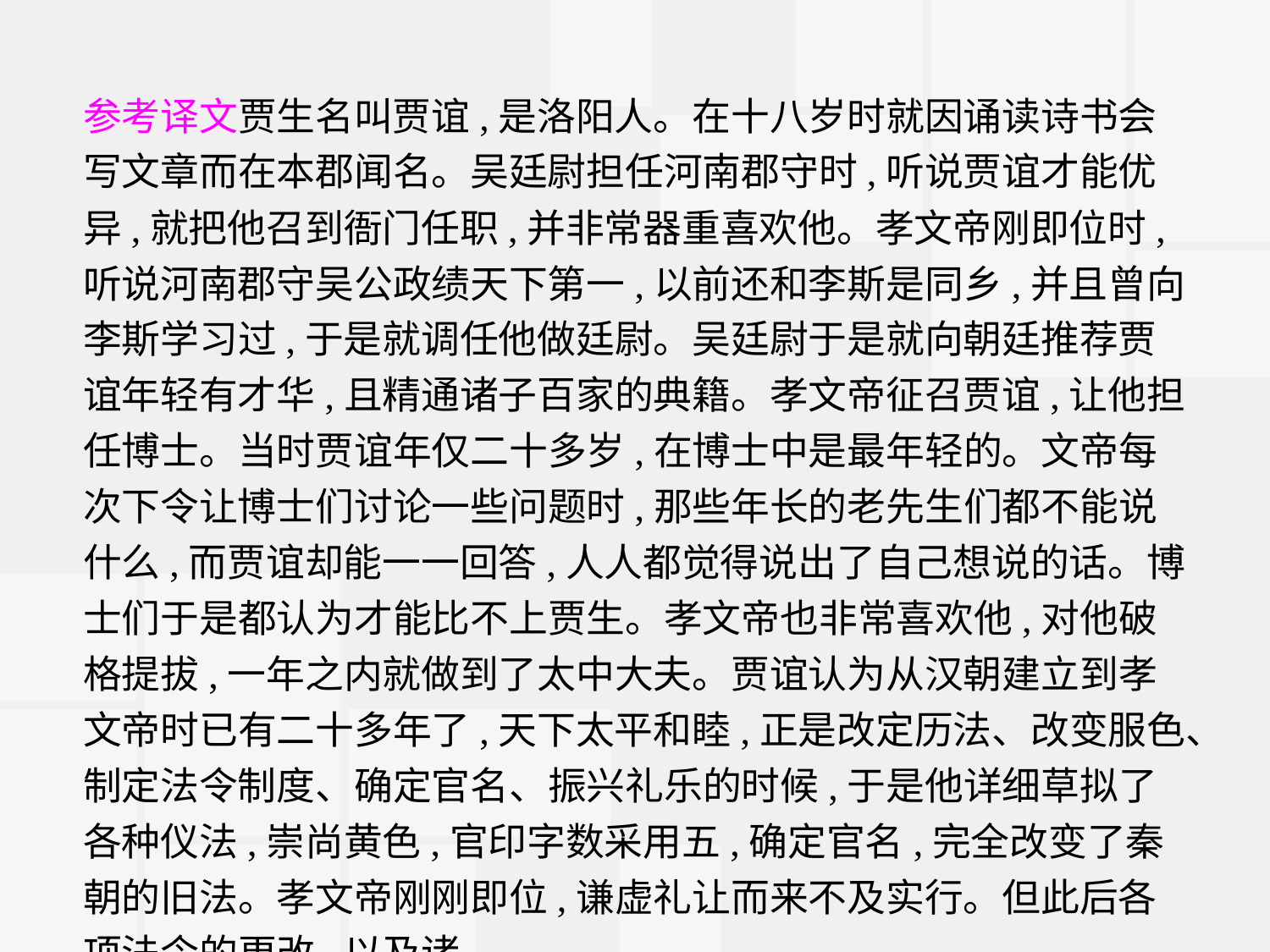

参考译文贾生名叫贾谊,是洛阳人。在十八岁时就因诵读诗书会写文章而在本郡闻名。吴廷尉担任河南郡守时,听说贾谊才能优异,就把他召到衙门任职,并非常器重喜欢他。孝文帝刚即位时,听说河南郡守吴公政绩天下第一,以前还和李斯是同乡,并且曾向李斯学习过,于是就调任他做廷尉。吴廷尉于是就向朝廷推荐贾谊年轻有才华,且精通诸子百家的典籍。孝文帝征召贾谊,让他担任博士。当时贾谊年仅二十多岁,在博士中是最年轻的。文帝每次下令让博士们讨论一些问题时,那些年长的老先生们都不能说什么,而贾谊却能一一回答,人人都觉得说出了自己想说的话。博士们于是都认为才能比不上贾生。孝文帝也非常喜欢他,对他破格提拔,一年之内就做到了太中大夫。贾谊认为从汉朝建立到孝文帝时已有二十多年了,天下太平和睦,正是改定历法、改变服色、制定法令制度、确定官名、振兴礼乐的时候,于是他详细草拟了各种仪法,崇尚黄色,官印字数采用五,确定官名,完全改变了秦朝的旧法。孝文帝刚刚即位,谦虚礼让而来不及实行。但此后各项法令的更改,以及诸